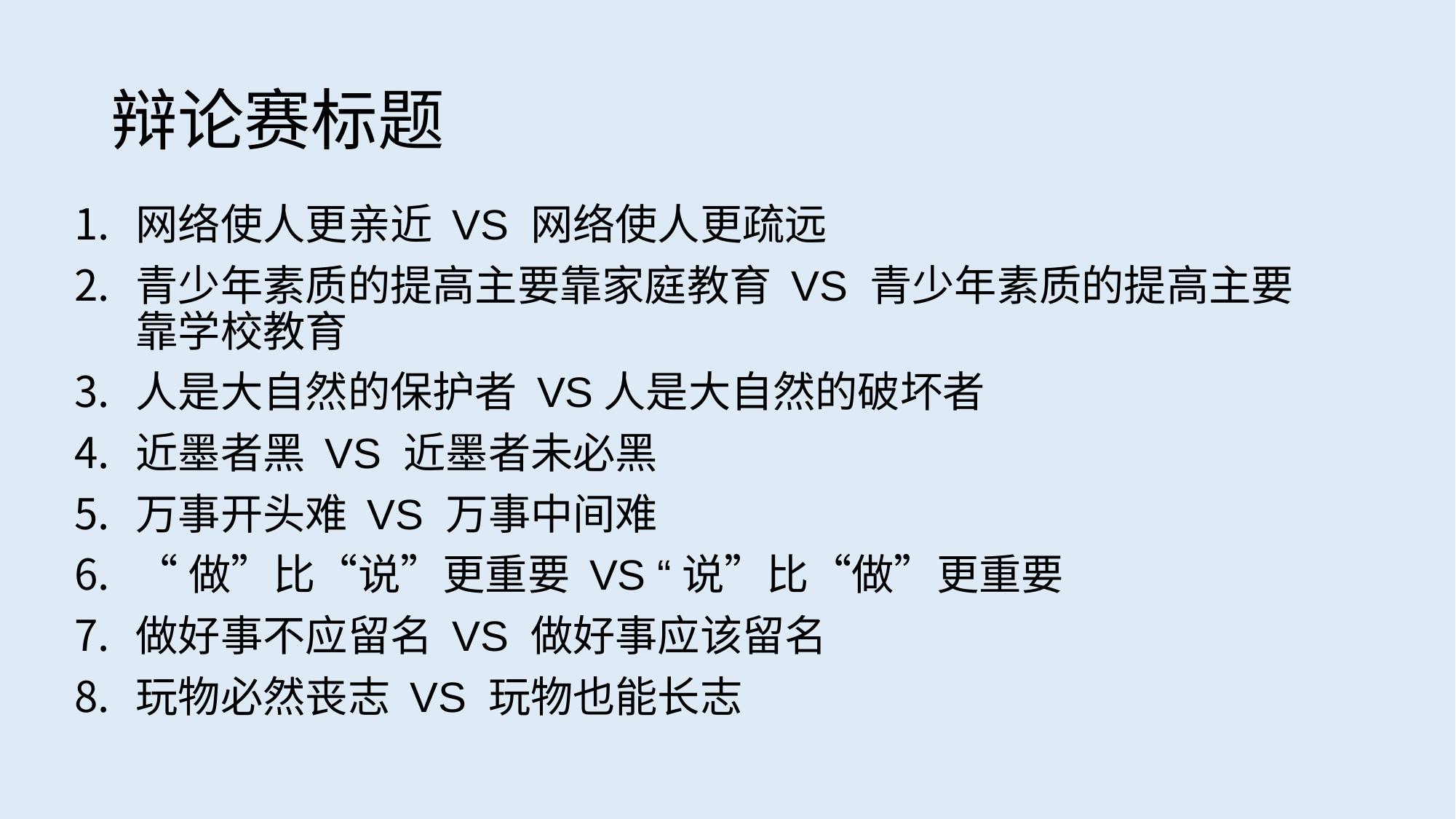

# 辩论赛标题
网络使人更亲近 VS 网络使人更疏远
青少年素质的提高主要靠家庭教育 VS 青少年素质的提高主要靠学校教育
人是大自然的保护者 VS人是大自然的破坏者
近墨者黑 VS 近墨者未必黑
万事开头难 VS 万事中间难
“做”比“说”更重要 VS “说”比“做”更重要
做好事不应留名 VS 做好事应该留名
玩物必然丧志 VS 玩物也能长志